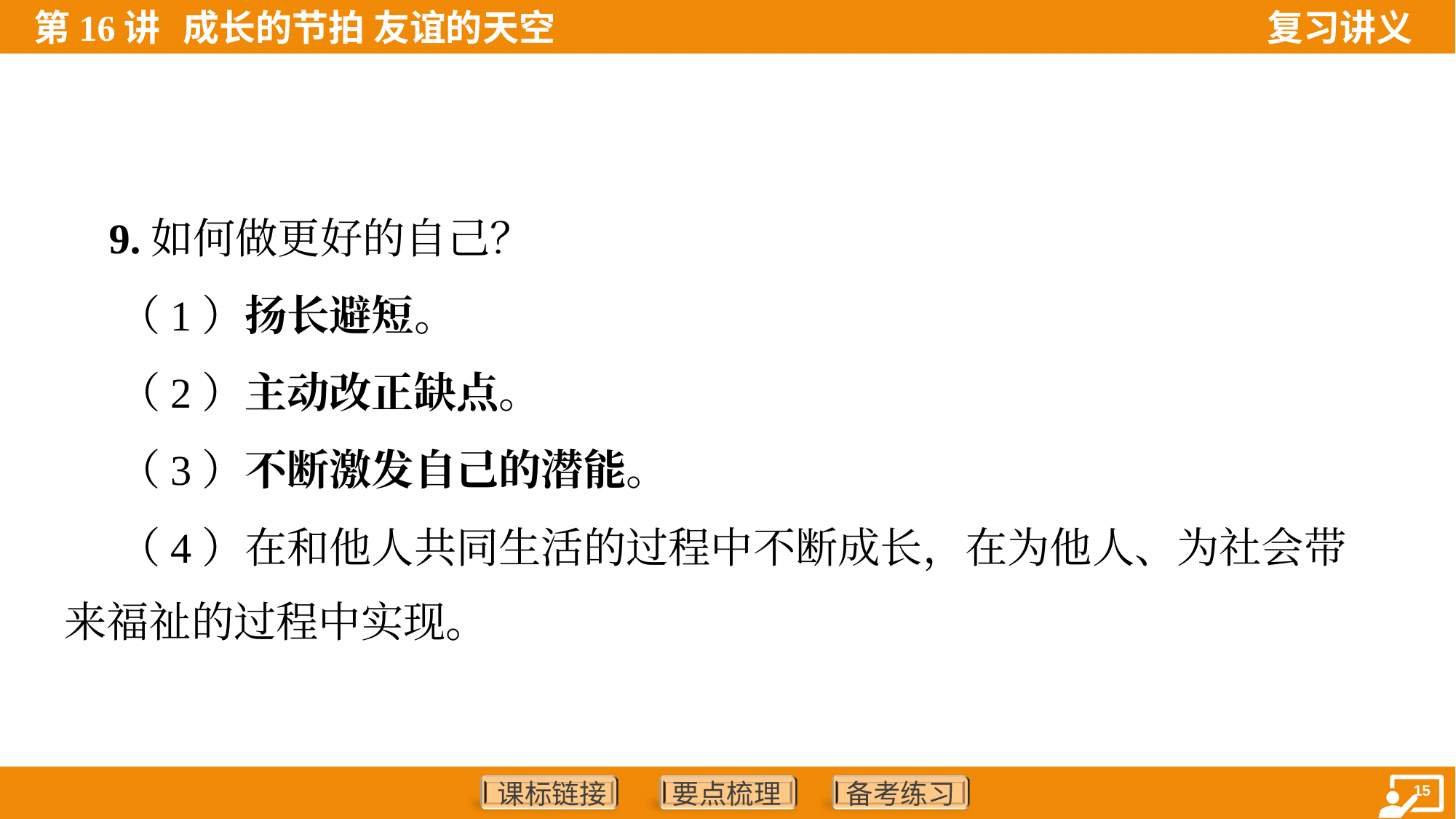

9.如何做更好的自己？
    （1）扬长避短。
    （2）主动改正缺点。
    （3）不断激发自己的潜能。
    （4）在和他人共同生活的过程中不断成长，在为他人、为社会带
来福祉的过程中实现。